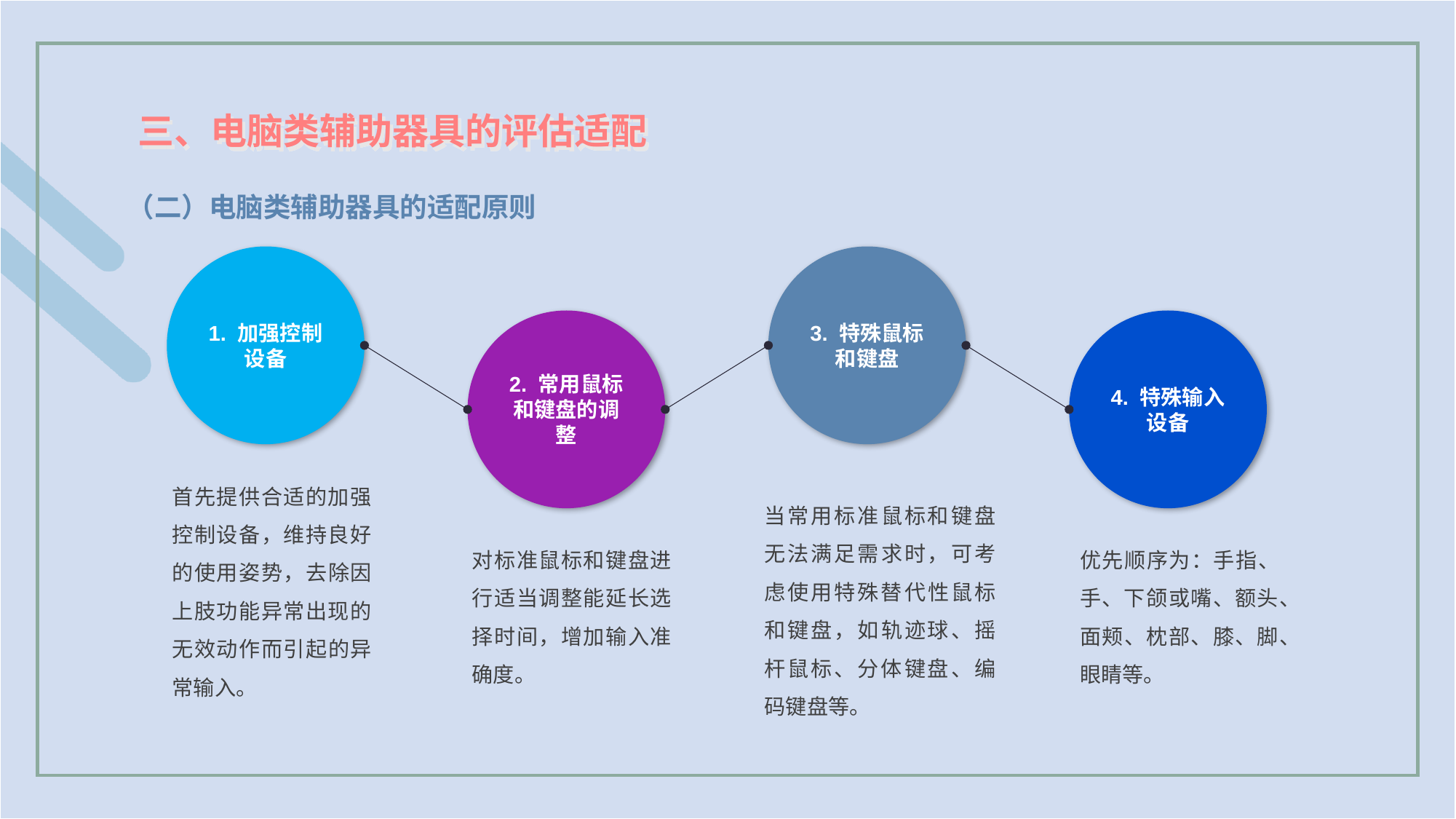

三、电脑类辅助器具的评估适配
（二）电脑类辅助器具的适配原则
1. 加强控制设备
3. 特殊鼠标和键盘
2. 常用鼠标和键盘的调整
4. 特殊输入设备
首先提供合适的加强控制设备，维持良好的使用姿势，去除因上肢功能异常出现的无效动作而引起的异常输入。
当常用标准鼠标和键盘无法满足需求时，可考虑使用特殊替代性鼠标和键盘，如轨迹球、摇杆鼠标、分体键盘、编码键盘等。
对标准鼠标和键盘进行适当调整能延长选择时间，增加输入准确度。
优先顺序为：手指、手、下颌或嘴、额头、面颊、枕部、膝、脚、眼睛等。